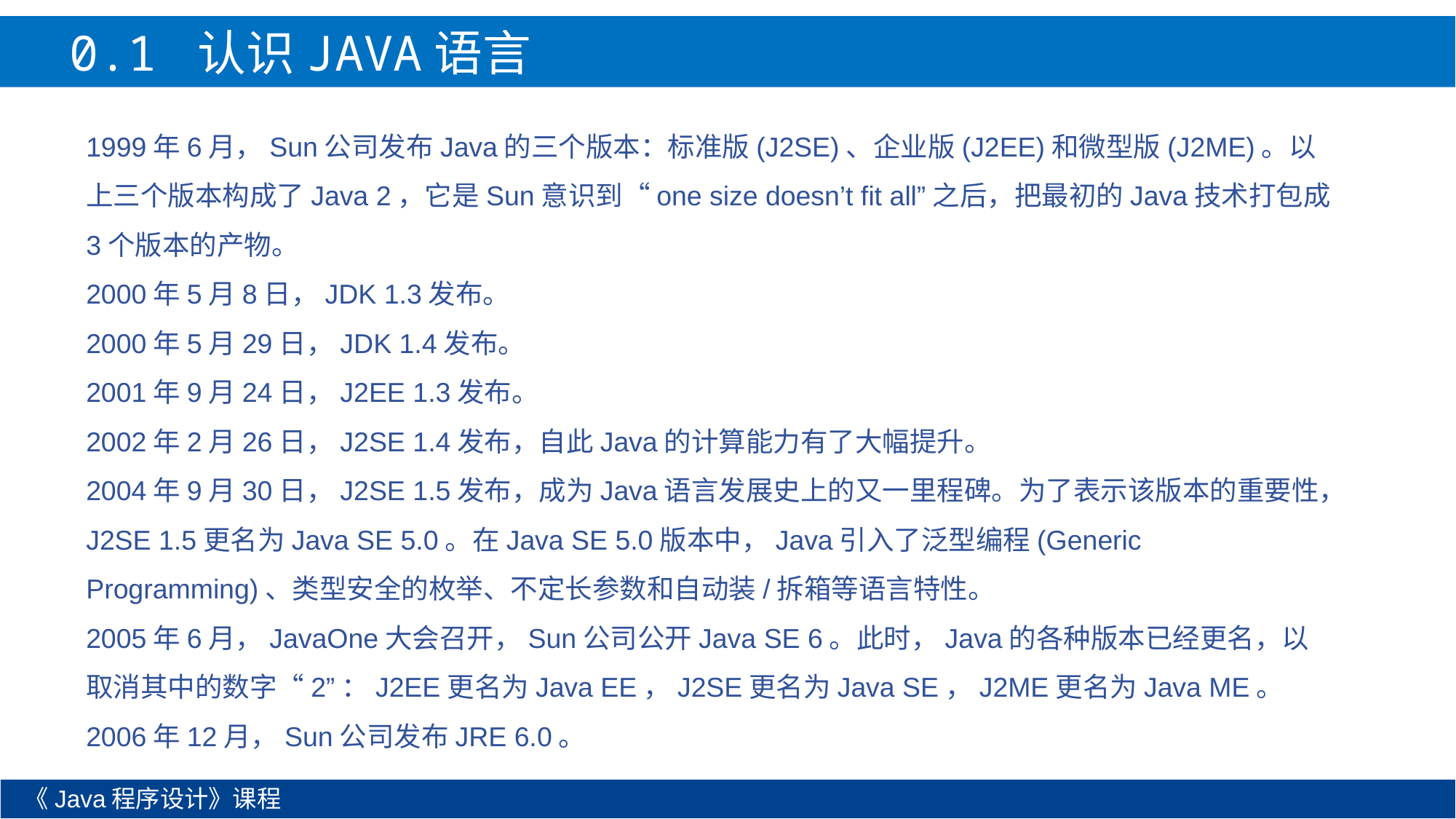

0.1 认识JAVA语言
1999年6月，Sun公司发布Java的三个版本：标准版(J2SE)、企业版(J2EE)和微型版(J2ME)。以上三个版本构成了Java 2，它是Sun意识到“one size doesn’t fit all”之后，把最初的Java技术打包成3个版本的产物。
2000年5月8日，JDK 1.3发布。
2000年5月29日，JDK 1.4发布。
2001年9月24日，J2EE 1.3发布。
2002年2月26日，J2SE 1.4发布，自此Java的计算能力有了大幅提升。
2004年9月30日，J2SE 1.5发布，成为Java语言发展史上的又一里程碑。为了表示该版本的重要性，J2SE 1.5更名为Java SE 5.0。在Java SE 5.0版本中，Java引入了泛型编程(Generic Programming)、类型安全的枚举、不定长参数和自动装/拆箱等语言特性。
2005年6月，JavaOne大会召开，Sun公司公开Java SE 6。此时，Java的各种版本已经更名，以取消其中的数字“2”：J2EE更名为Java EE，J2SE更名为Java SE，J2ME更名为Java ME。
2006年12月，Sun公司发布JRE 6.0。
《Java程序设计》课程